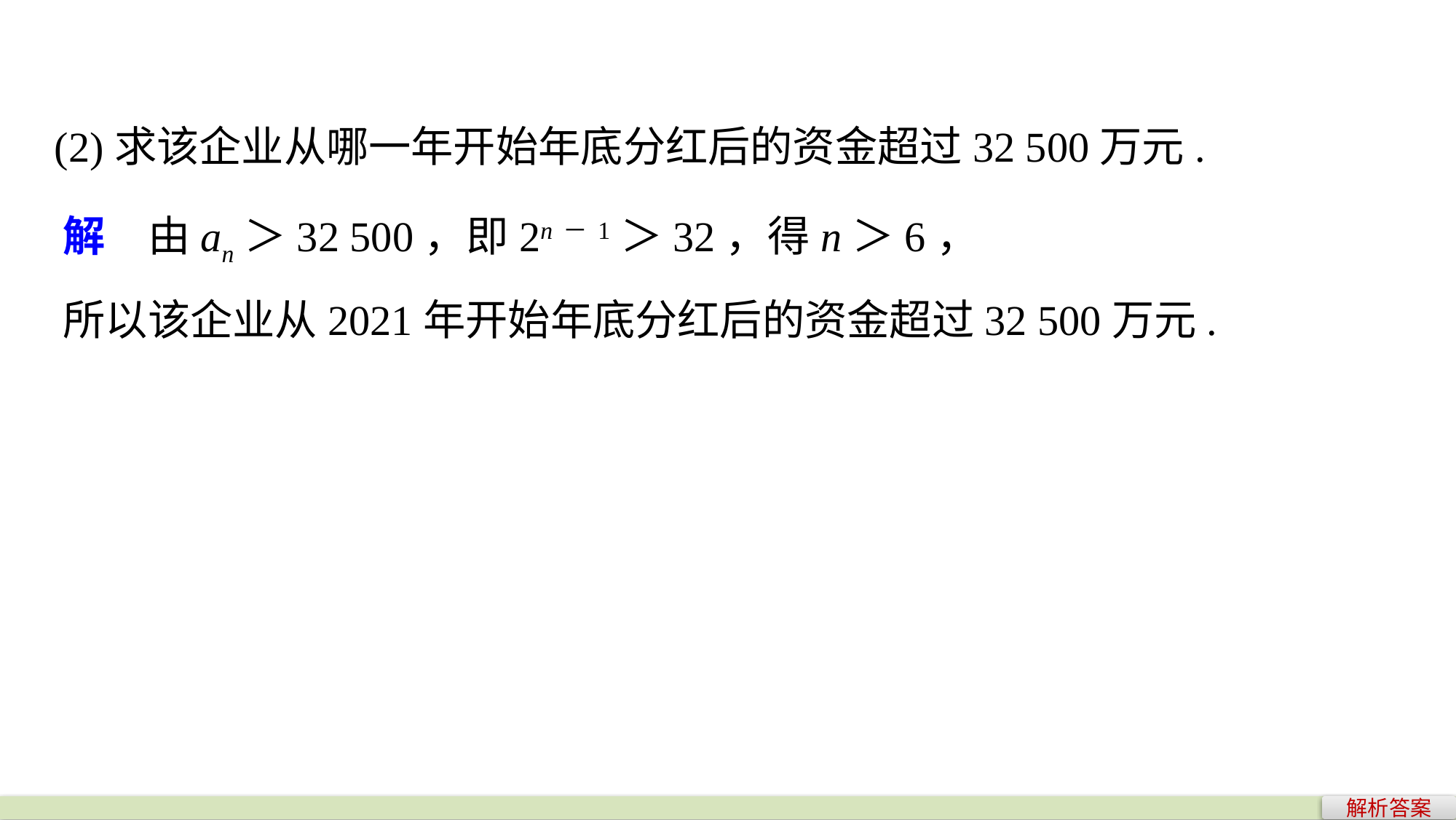

(2)求该企业从哪一年开始年底分红后的资金超过32 500万元.
解　由an＞32 500，即2n－1＞32，得n＞6，
所以该企业从2021年开始年底分红后的资金超过32 500万元.
解析答案